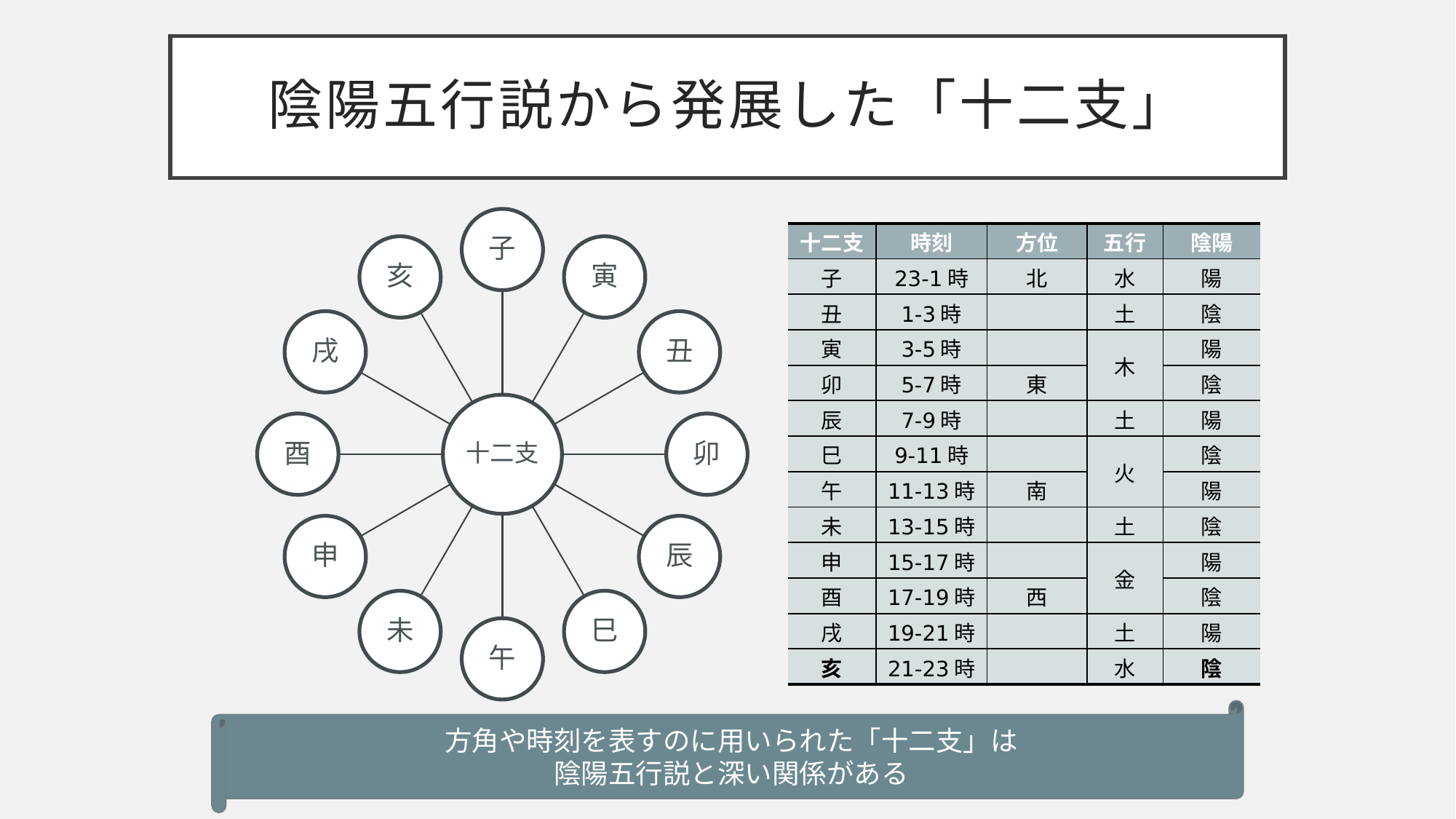

# 陰陽五行説から発展した「十二支」
十二支

子

寅

丑

卯

辰

巳

午

未

申

酉

戌

亥
| 十二支 | 時刻 | 方位 | 五行 | 陰陽 |
| --- | --- | --- | --- | --- |
| 子 | 23-1時 | 北 | 水 | 陽 |
| 丑 | 1-3時 |  | 土 | 陰 |
| 寅 | 3-5時 |  | 木 | 陽 |
| 卯 | 5-7時 | 東 |  | 陰 |
| 辰 | 7-9時 |  | 土 | 陽 |
| 巳 | 9-11時 |  | 火 | 陰 |
| 午 | 11-13時 | 南 |  | 陽 |
| 未 | 13-15時 |  | 土 | 陰 |
| 申 | 15-17時 |  | 金 | 陽 |
| 酉 | 17-19時 | 西 |  | 陰 |
| 戌 | 19-21時 |  | 土 | 陽 |
| 亥 | 21-23時 |  | 水 | 陰 |
方角や時刻を表すのに用いられた「十二支」は
陰陽五行説と深い関係がある